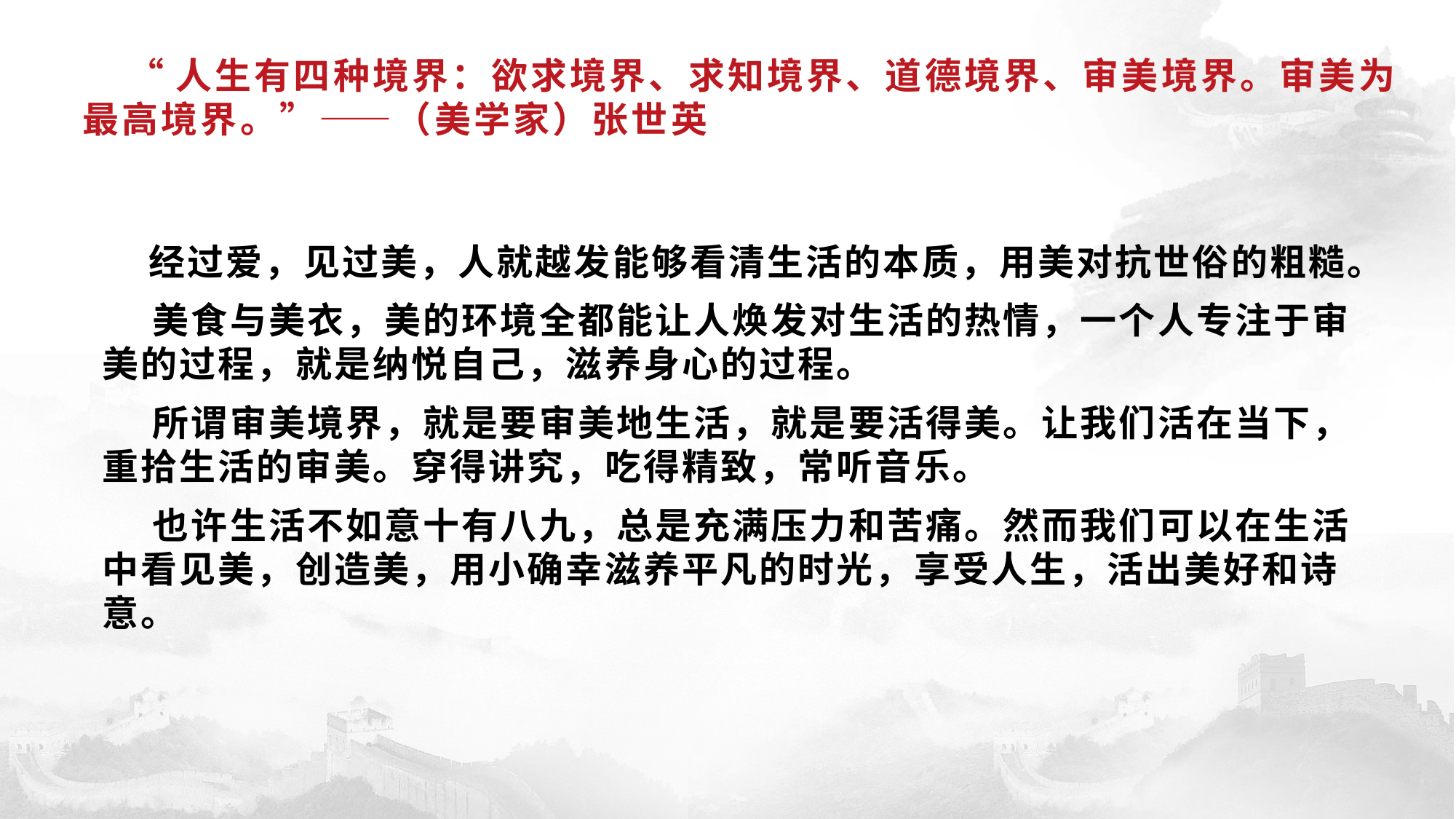

# “人生有四种境界：欲求境界、求知境界、道德境界、审美境界。审美为最高境界。”——（美学家）张世英
    经过爱，见过美，人就越发能够看清生活的本质，用美对抗世俗的粗糙。
    美食与美衣，美的环境全都能让人焕发对生活的热情，一个人专注于审美的过程，就是纳悦自己，滋养身心的过程。
    所谓审美境界，就是要审美地生活，就是要活得美。让我们活在当下，重拾生活的审美。穿得讲究，吃得精致，常听音乐。
    也许生活不如意十有八九，总是充满压力和苦痛。然而我们可以在生活中看见美，创造美，用小确幸滋养平凡的时光，享受人生，活出美好和诗意。